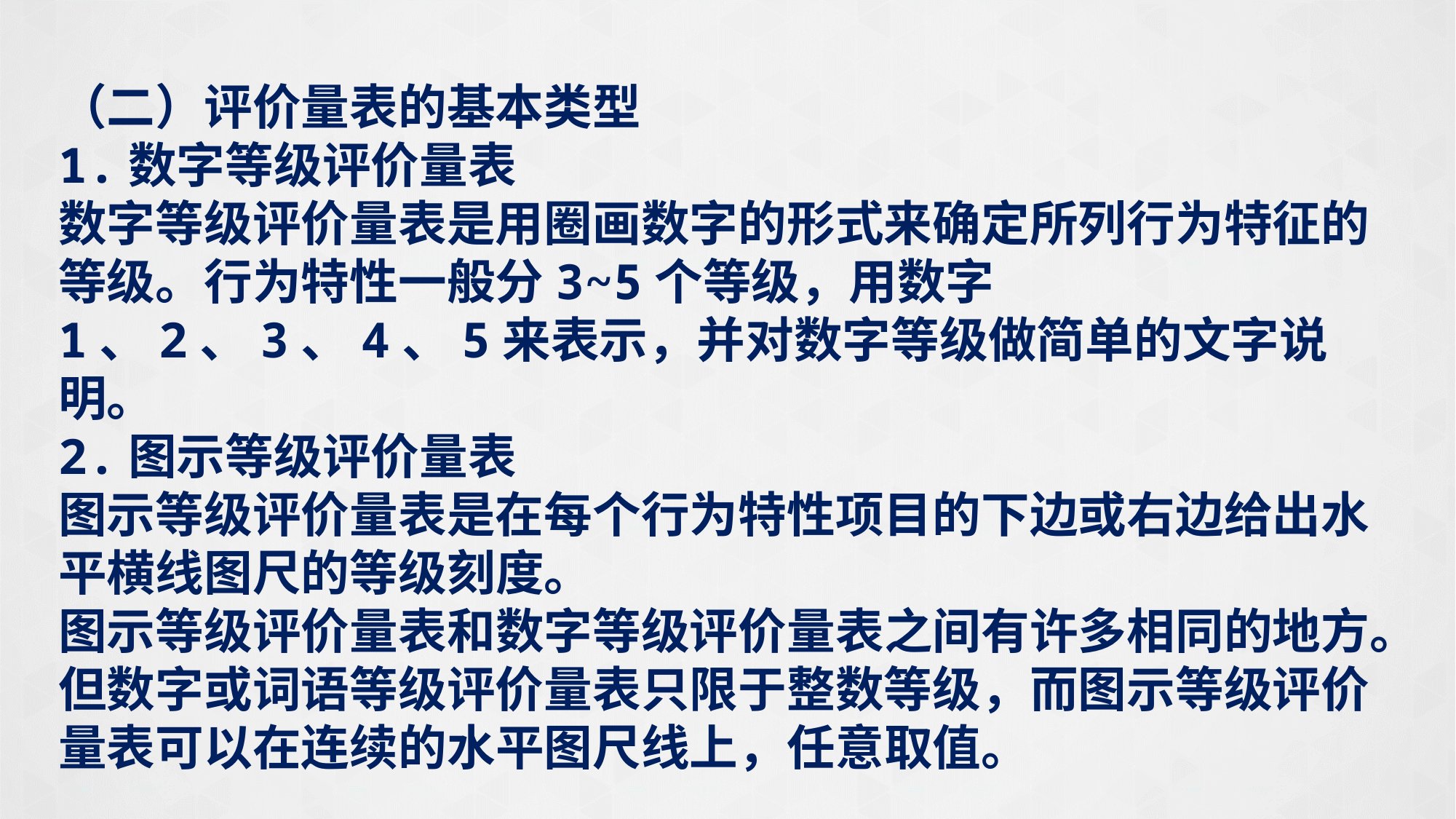

（二）评价量表的基本类型
1.数字等级评价量表
数字等级评价量表是用圈画数字的形式来确定所列行为特征的等级。行为特性一般分3~5个等级，用数字1、2、3、4、5来表示，并对数字等级做简单的文字说明。
2.图示等级评价量表
图示等级评价量表是在每个行为特性项目的下边或右边给出水平横线图尺的等级刻度。
图示等级评价量表和数字等级评价量表之间有许多相同的地方。但数字或词语等级评价量表只限于整数等级，而图示等级评价量表可以在连续的水平图尺线上，任意取值。